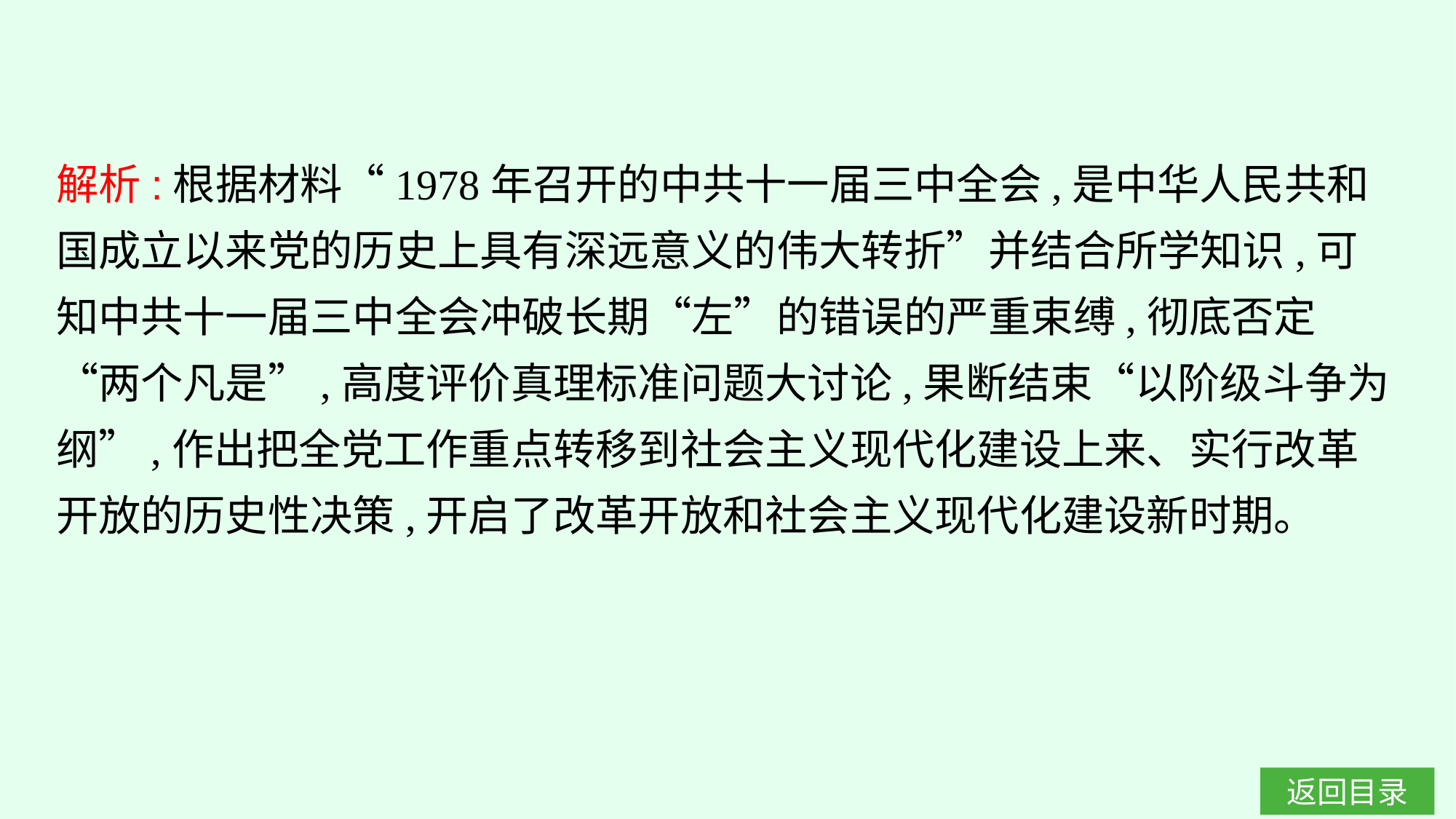

解析:根据材料“1978年召开的中共十一届三中全会,是中华人民共和国成立以来党的历史上具有深远意义的伟大转折”并结合所学知识,可知中共十一届三中全会冲破长期“左”的错误的严重束缚,彻底否定“两个凡是”,高度评价真理标准问题大讨论,果断结束“以阶级斗争为纲”,作出把全党工作重点转移到社会主义现代化建设上来、实行改革开放的历史性决策,开启了改革开放和社会主义现代化建设新时期。